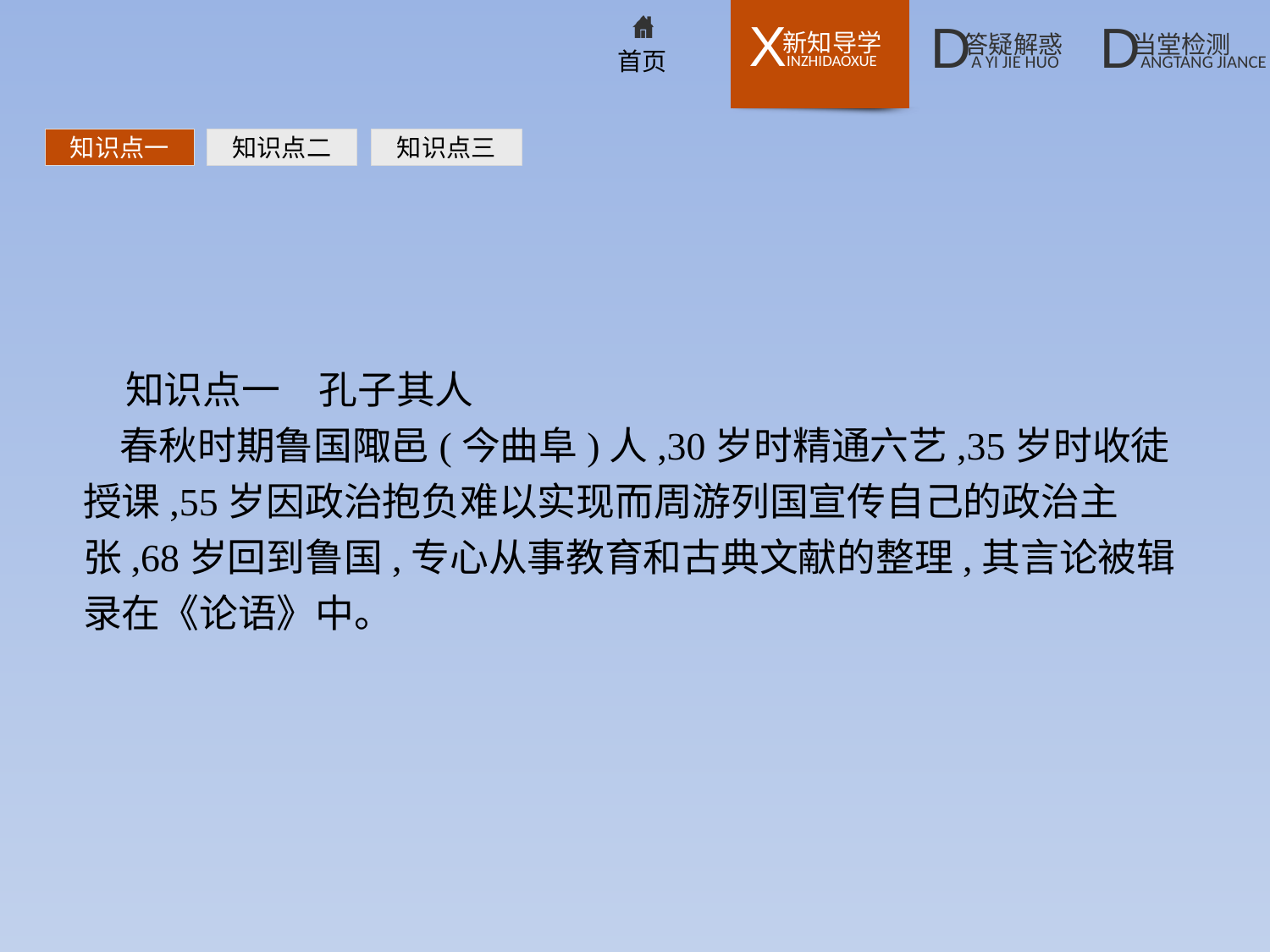

知识点一
知识点二
知识点三
知识点一　孔子其人
春秋时期鲁国陬邑(今曲阜)人,30岁时精通六艺,35岁时收徒授课,55岁因政治抱负难以实现而周游列国宣传自己的政治主张,68岁回到鲁国,专心从事教育和古典文献的整理,其言论被辑录在《论语》中。